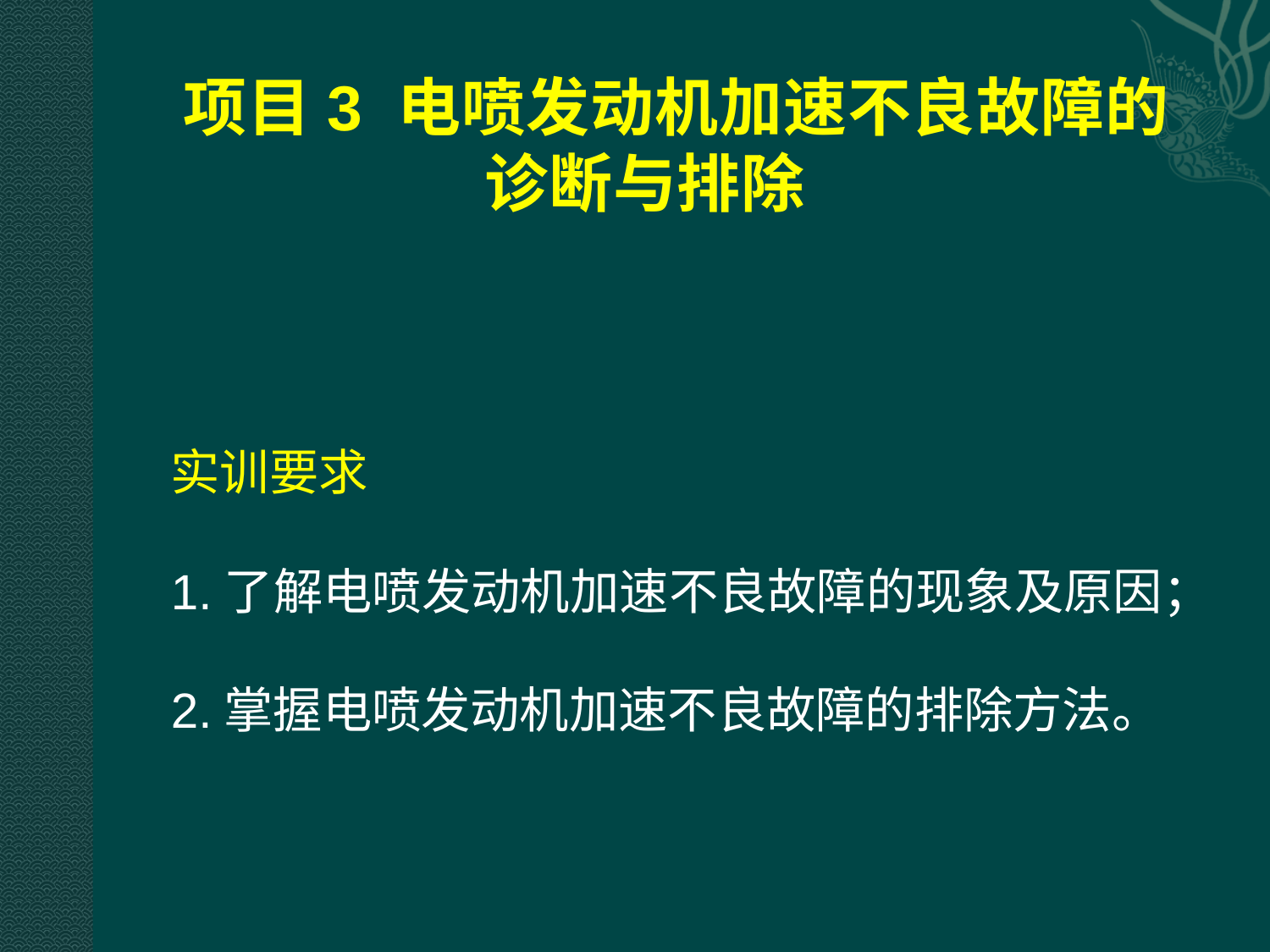

# 项目3 电喷发动机加速不良故障的诊断与排除
实训要求
1.了解电喷发动机加速不良故障的现象及原因；
2.掌握电喷发动机加速不良故障的排除方法。